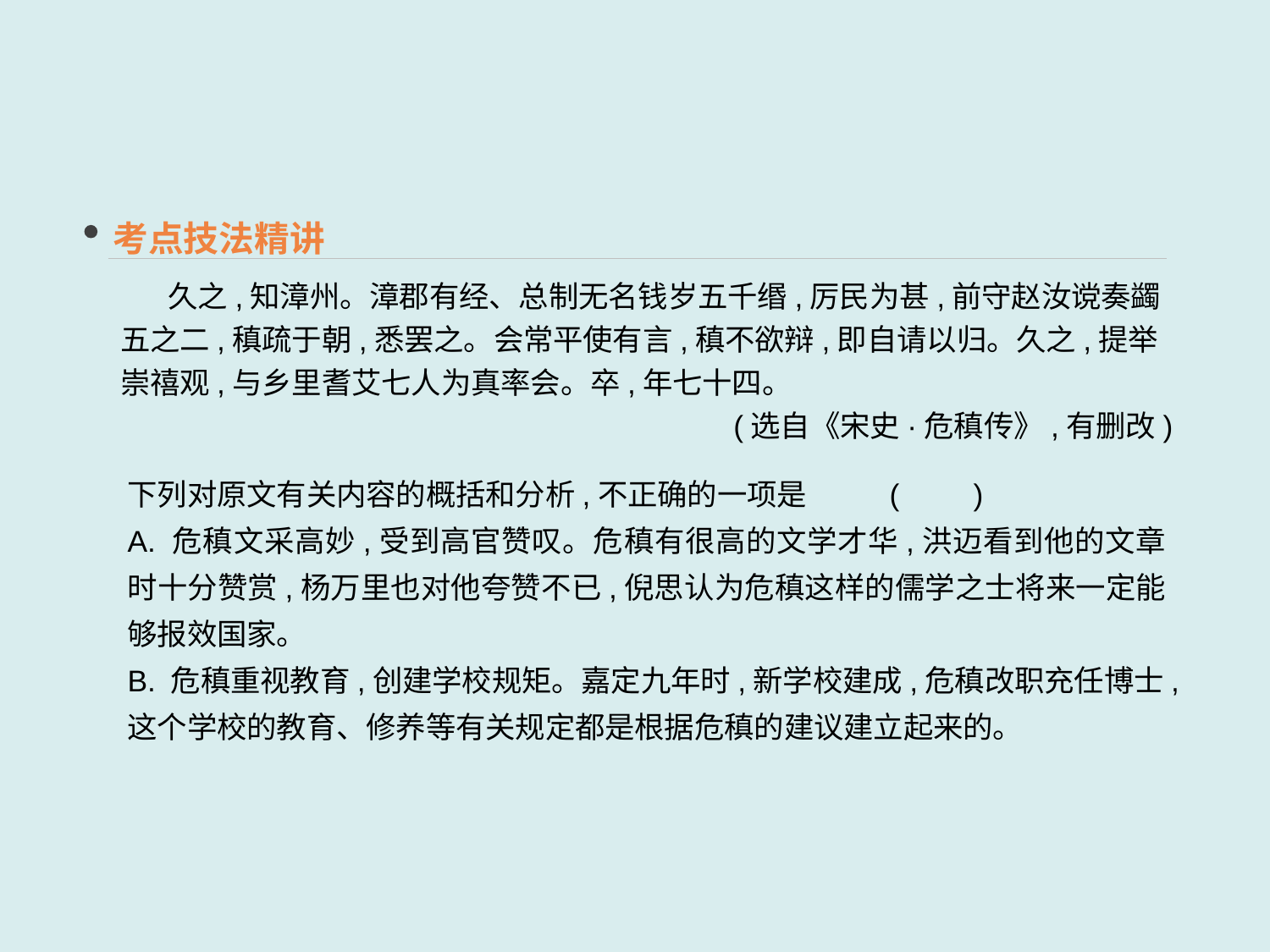

考点技法精讲

      久之,知漳州。漳郡有经、总制无名钱岁五千缗,厉民为甚,前守赵汝谠奏蠲五之二,稹疏于朝,悉罢之。会常平使有言,稹不欲辩,即自请以归。久之,提举崇禧观,与乡里耆艾七人为真率会。卒,年七十四。
(选自《宋史·危稹传》,有删改)

下列对原文有关内容的概括和分析,不正确的一项是	(　　)
A. 危稹文采高妙,受到高官赞叹。危稹有很高的文学才华,洪迈看到他的文章时十分赞赏,杨万里也对他夸赞不已,倪思认为危稹这样的儒学之士将来一定能够报效国家。
B. 危稹重视教育,创建学校规矩。嘉定九年时,新学校建成,危稹改职充任博士,这个学校的教育、修养等有关规定都是根据危稹的建议建立起来的。